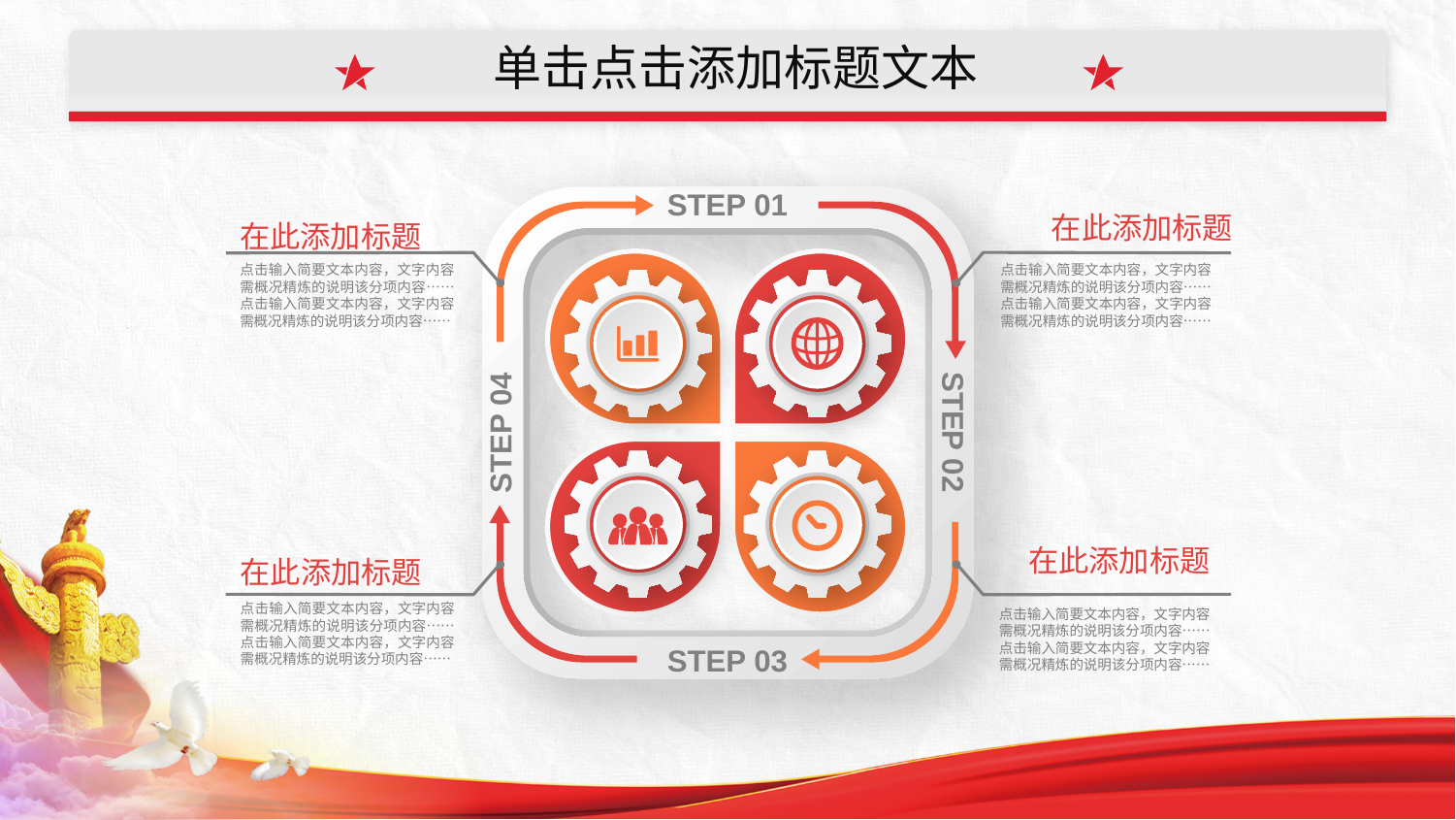

单击点击添加标题文本
STEP 01

STEP 04
STEP 02

STEP 03

在此添加标题

点击输入简要文本内容，文字内容需概况精炼的说明该分项内容……点击输入简要文本内容，文字内容需概况精炼的说明该分项内容……
在此添加标题

点击输入简要文本内容，文字内容需概况精炼的说明该分项内容……点击输入简要文本内容，文字内容需概况精炼的说明该分项内容……

点击输入简要文本内容，文字内容需概况精炼的说明该分项内容……点击输入简要文本内容，文字内容需概况精炼的说明该分项内容……

在此添加标题
点击输入简要文本内容，文字内容需概况精炼的说明该分项内容……点击输入简要文本内容，文字内容需概况精炼的说明该分项内容……
在此添加标题